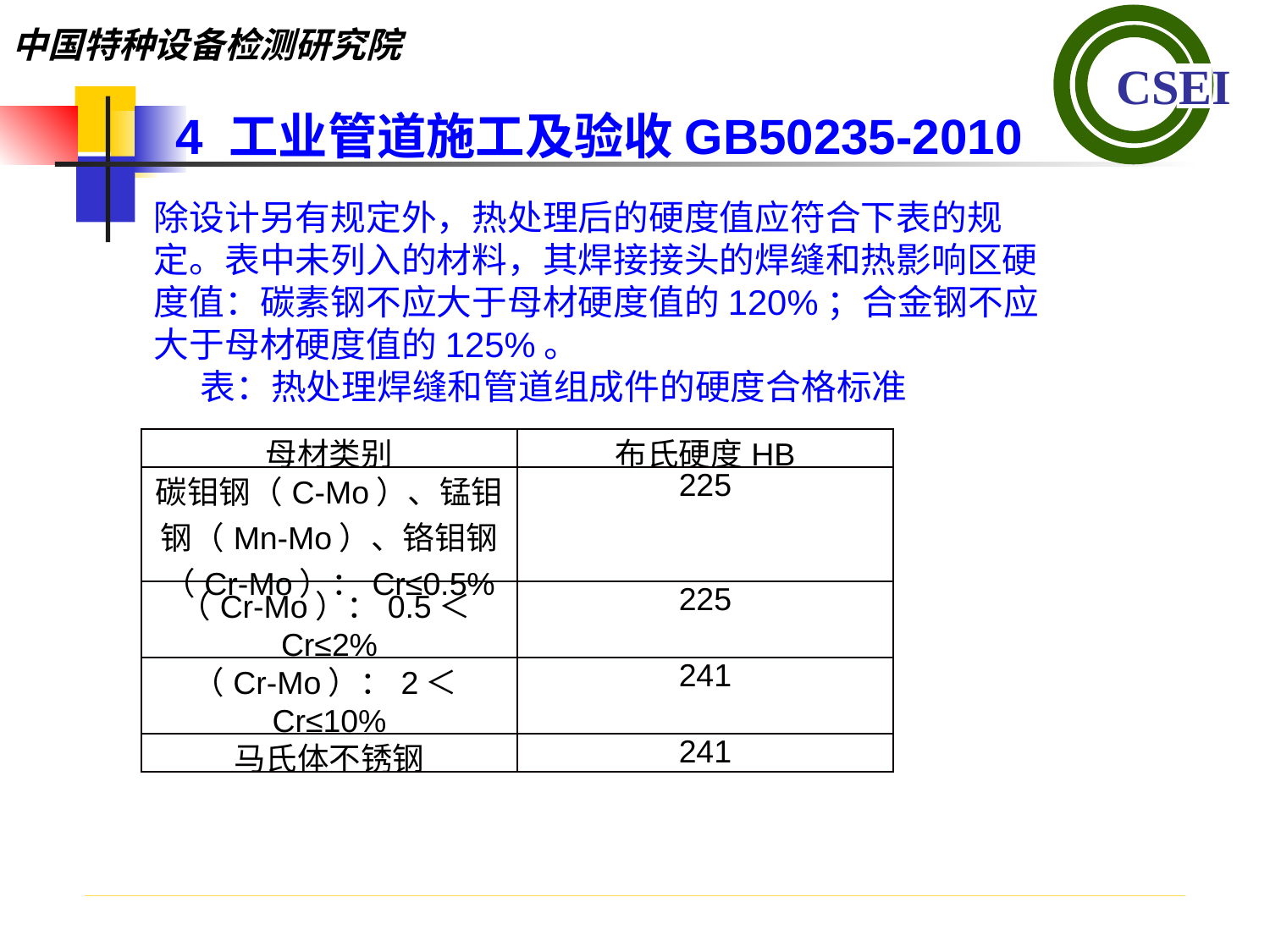

4 工业管道施工及验收GB50235-2010
除设计另有规定外，热处理后的硬度值应符合下表的规定。表中未列入的材料，其焊接接头的焊缝和热影响区硬度值：碳素钢不应大于母材硬度值的120%；合金钢不应大于母材硬度值的125%。表：热处理焊缝和管道组成件的硬度合格标准
| 母材类别 | 布氏硬度HB |
| --- | --- |
| 碳钼钢（C-Mo）、锰钼钢（Mn-Mo）、铬钼钢（Cr-Mo）：Cr≤0.5% | 225 |
| （Cr-Mo）：0.5＜Cr≤2% | 225 |
| （Cr-Mo）：2＜Cr≤10% | 241 |
| 马氏体不锈钢 | 241 |